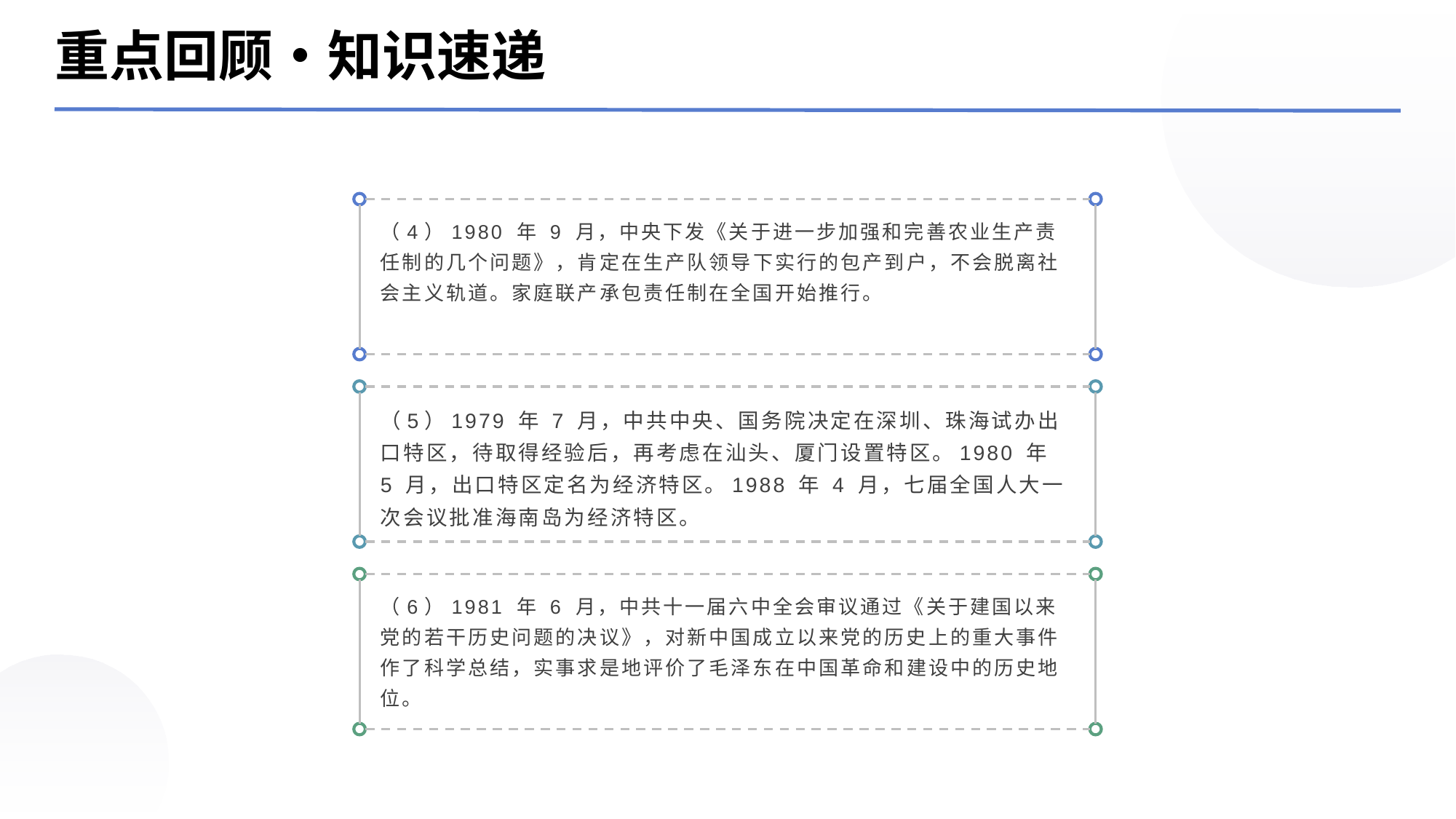

重点回顾‧知识速递

（4）1980 年 9 月，中央下发《关于进一步加强和完善农业生产责任制的几个问题》，肯定在生产队领导下实行的包产到户，不会脱离社会主义轨道。家庭联产承包责任制在全国开始推行。

（5）1979 年 7 月，中共中央、国务院决定在深圳、珠海试办出口特区，待取得经验后，再考虑在汕头、厦门设置特区。1980 年 5 月，出口特区定名为经济特区。1988 年 4 月，七届全国人大一次会议批准海南岛为经济特区。

（6）1981 年 6 月，中共十一届六中全会审议通过《关于建国以来党的若干历史问题的决议》，对新中国成立以来党的历史上的重大事件作了科学总结，实事求是地评价了毛泽东在中国革命和建设中的历史地位。